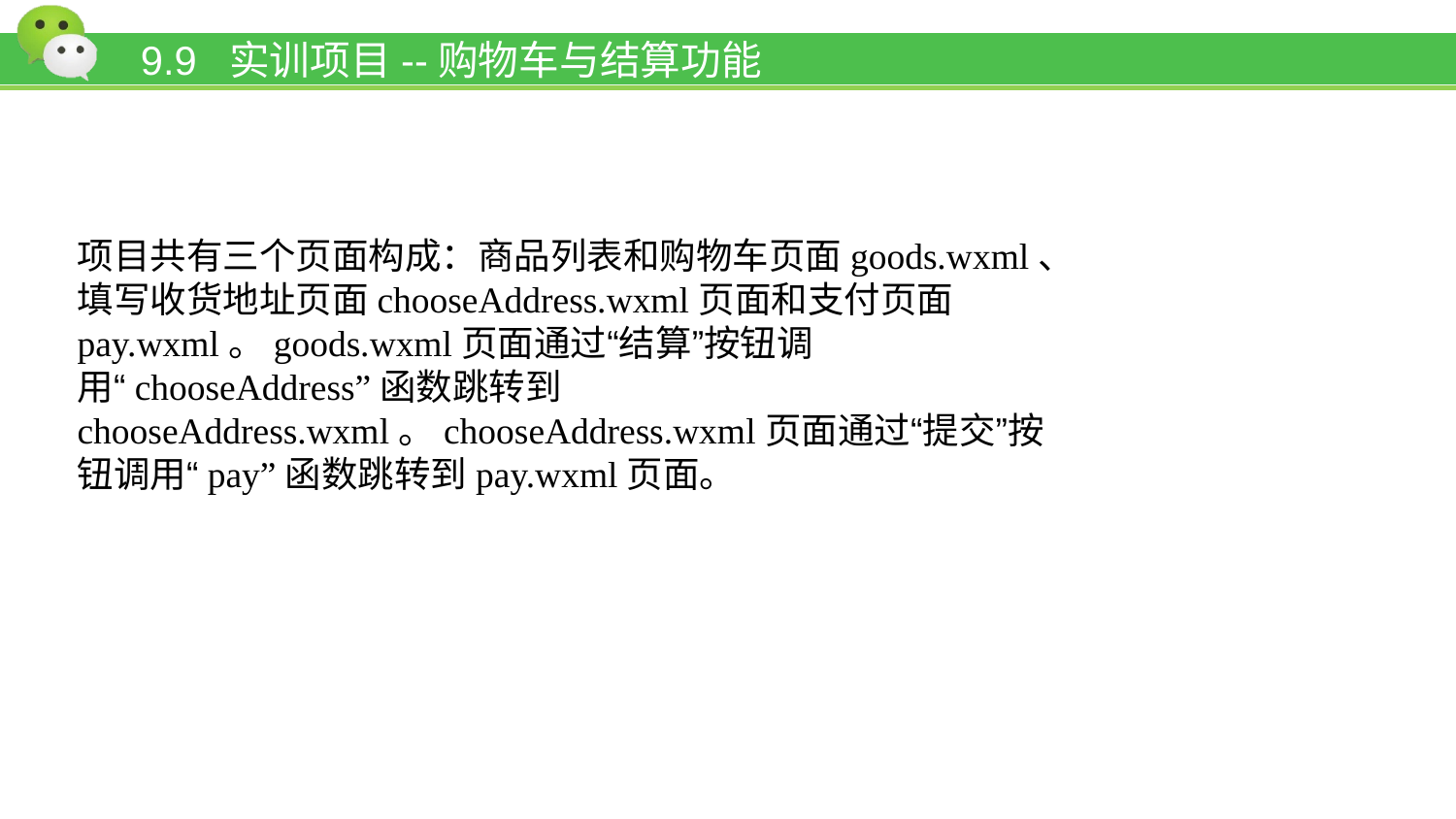

# 9.9  实训项目--购物车与结算功能
项目共有三个页面构成：商品列表和购物车页面goods.wxml、填写收货地址页面chooseAddress.wxml页面和支付页面pay.wxml。goods.wxml页面通过“结算”按钮调用“chooseAddress”函数跳转到chooseAddress.wxml。chooseAddress.wxml页面通过“提交”按钮调用“pay”函数跳转到pay.wxml页面。